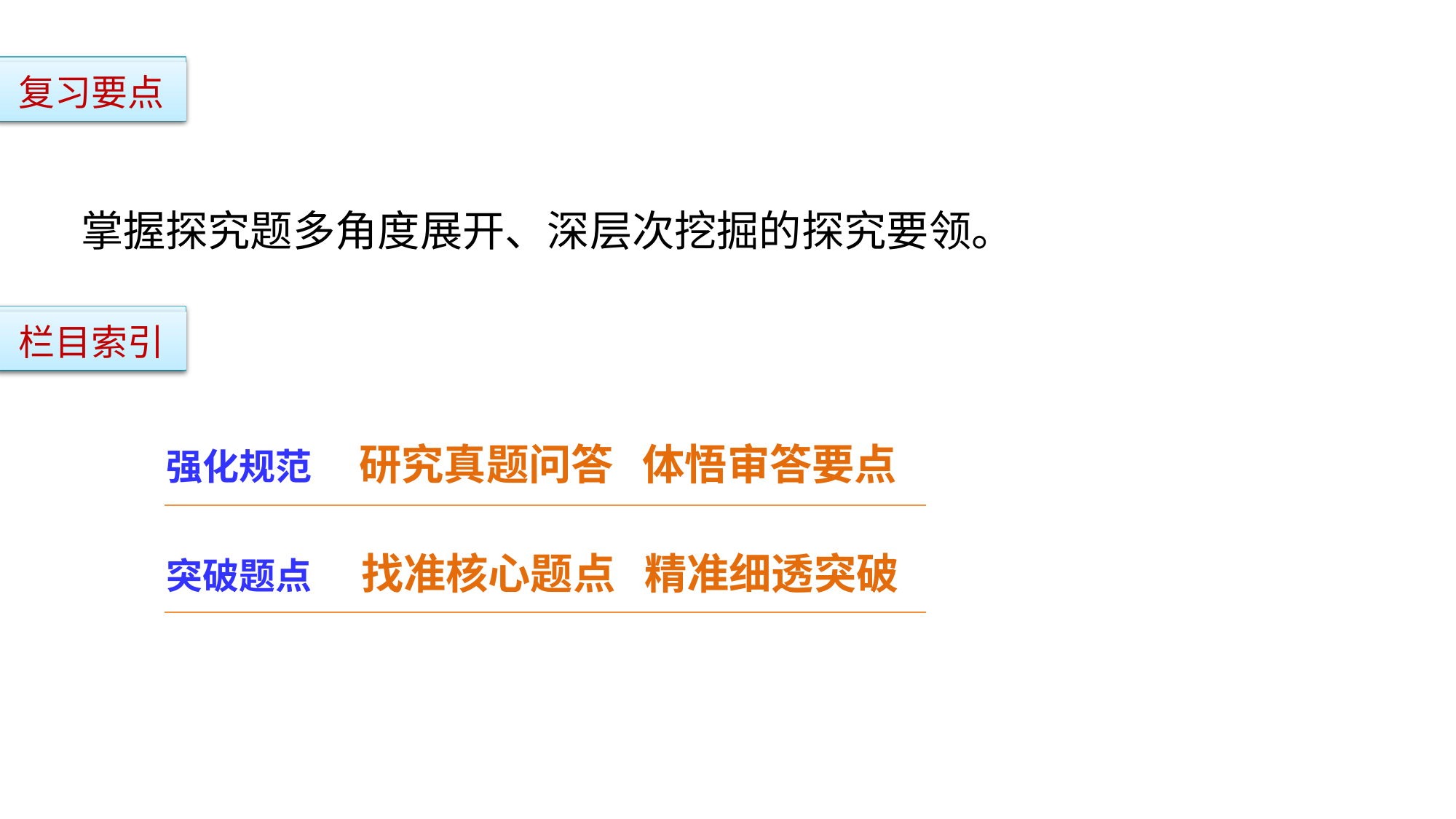

复习要点
掌握探究题多角度展开、深层次挖掘的探究要领。

栏目索引
强化规范     研究真题问答   体悟审答要点
突破题点      找准核心题点   精准细透突破